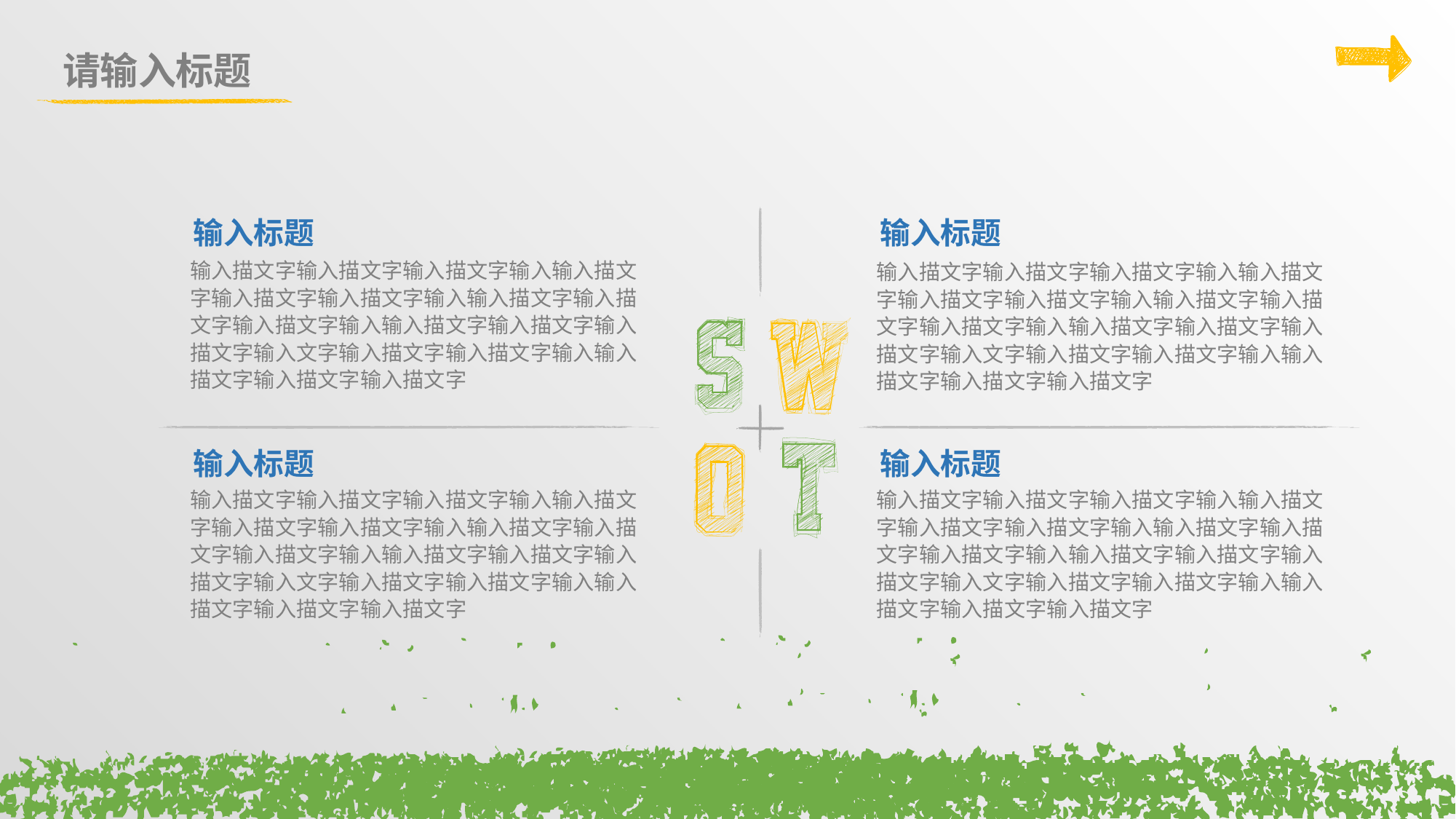

请输入标题

输入标题
输入标题
输入描文字输入描文字输入描文字输入输入描文字输入描文字输入描文字输入输入描文字输入描文字输入描文字输入输入描文字输入描文字输入描文字输入文字输入描文字输入描文字输入输入描文字输入描文字输入描文字

输入描文字输入描文字输入描文字输入输入描文字输入描文字输入描文字输入输入描文字输入描文字输入描文字输入输入描文字输入描文字输入描文字输入文字输入描文字输入描文字输入输入描文字输入描文字输入描文字

输入标题
输入标题

输入描文字输入描文字输入描文字输入输入描文字输入描文字输入描文字输入输入描文字输入描文字输入描文字输入输入描文字输入描文字输入描文字输入文字输入描文字输入描文字输入输入描文字输入描文字输入描文字
输入描文字输入描文字输入描文字输入输入描文字输入描文字输入描文字输入输入描文字输入描文字输入描文字输入输入描文字输入描文字输入描文字输入文字输入描文字输入描文字输入输入描文字输入描文字输入描文字